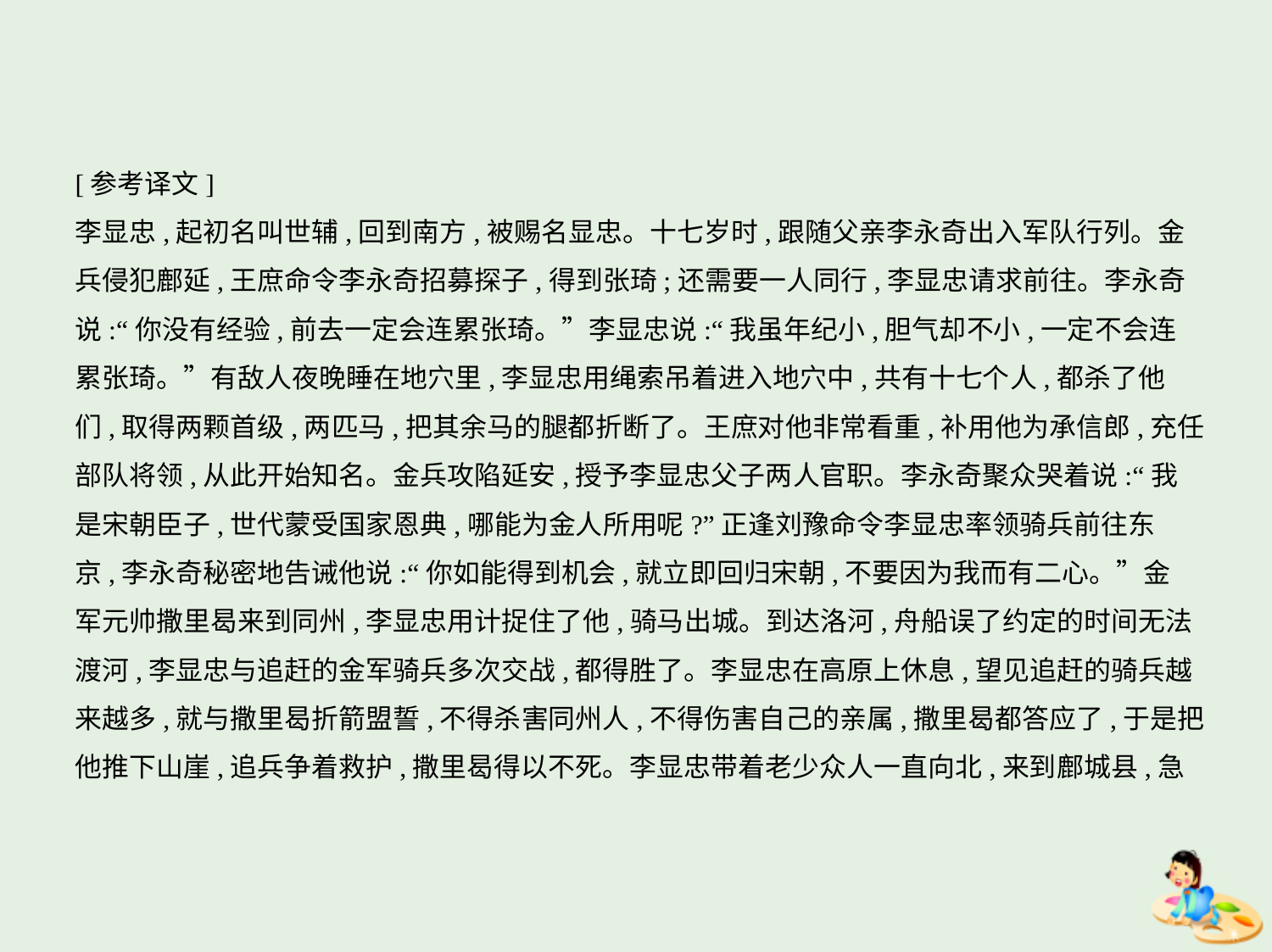

[参考译文]
李显忠,起初名叫世辅,回到南方,被赐名显忠。十七岁时,跟随父亲李永奇出入军队行列。金
兵侵犯鄜延,王庶命令李永奇招募探子,得到张琦;还需要一人同行,李显忠请求前往。李永奇
说:“你没有经验,前去一定会连累张琦。”李显忠说:“我虽年纪小,胆气却不小,一定不会连
累张琦。”有敌人夜晚睡在地穴里,李显忠用绳索吊着进入地穴中,共有十七个人,都杀了他
们,取得两颗首级,两匹马,把其余马的腿都折断了。王庶对他非常看重,补用他为承信郎,充任
部队将领,从此开始知名。金兵攻陷延安,授予李显忠父子两人官职。李永奇聚众哭着说:“我
是宋朝臣子,世代蒙受国家恩典,哪能为金人所用呢?”正逢刘豫命令李显忠率领骑兵前往东
京,李永奇秘密地告诫他说:“你如能得到机会,就立即回归宋朝,不要因为我而有二心。”金
军元帅撒里曷来到同州,李显忠用计捉住了他,骑马出城。到达洛河,舟船误了约定的时间无法
渡河,李显忠与追赶的金军骑兵多次交战,都得胜了。李显忠在高原上休息,望见追赶的骑兵越
来越多,就与撒里曷折箭盟誓,不得杀害同州人,不得伤害自己的亲属,撒里曷都答应了,于是把
他推下山崖,追兵争着救护,撒里曷得以不死。李显忠带着老少众人一直向北,来到鄜城县,急